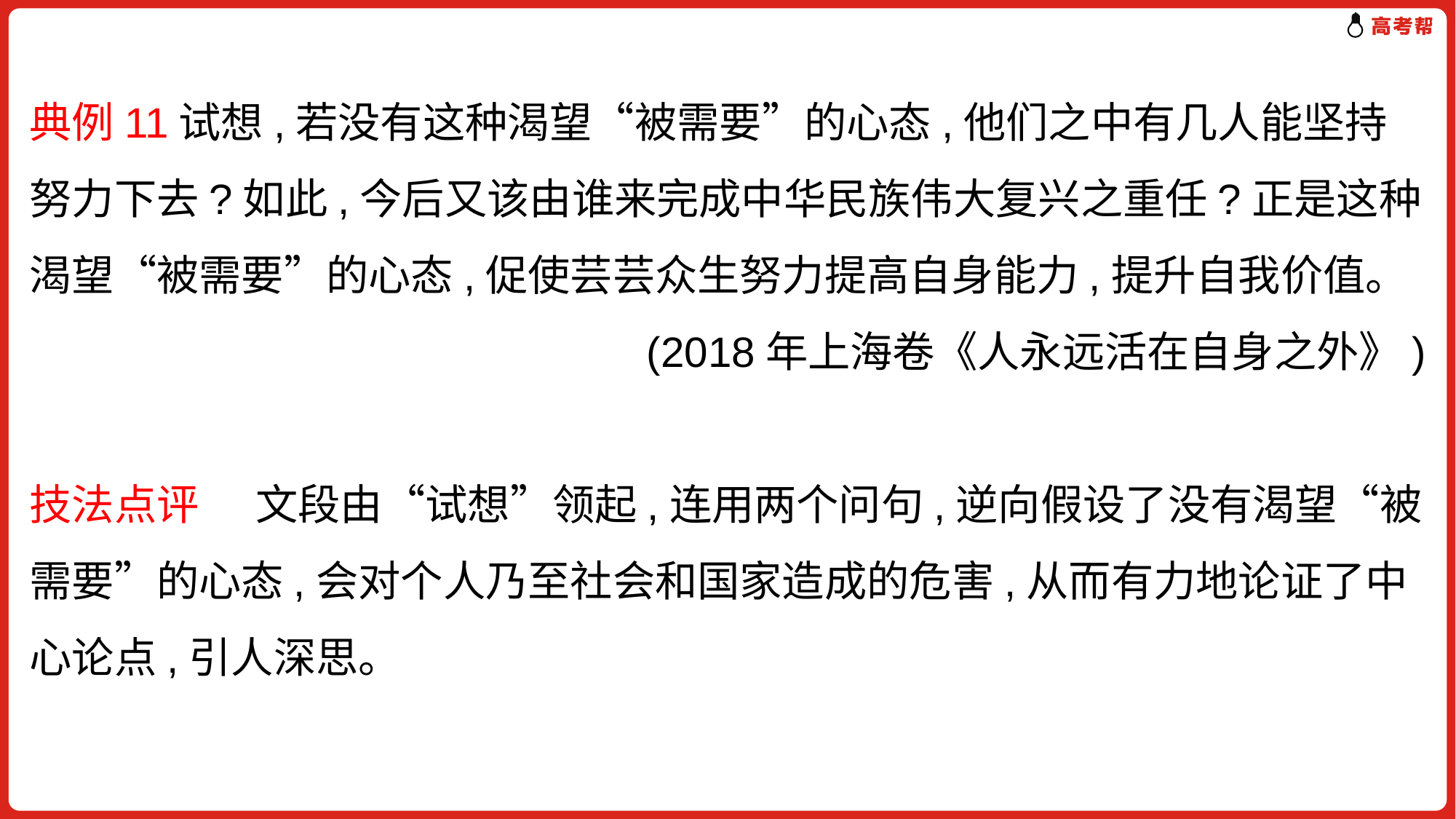

典例11试想,若没有这种渴望“被需要”的心态,他们之中有几人能坚持努力下去?如此,今后又该由谁来完成中华民族伟大复兴之重任?正是这种渴望“被需要”的心态,促使芸芸众生努力提高自身能力,提升自我价值。
(2018年上海卷《人永远活在自身之外》)

技法点评      文段由“试想”领起,连用两个问句,逆向假设了没有渴望“被需要”的心态,会对个人乃至社会和国家造成的危害,从而有力地论证了中心论点,引人深思。